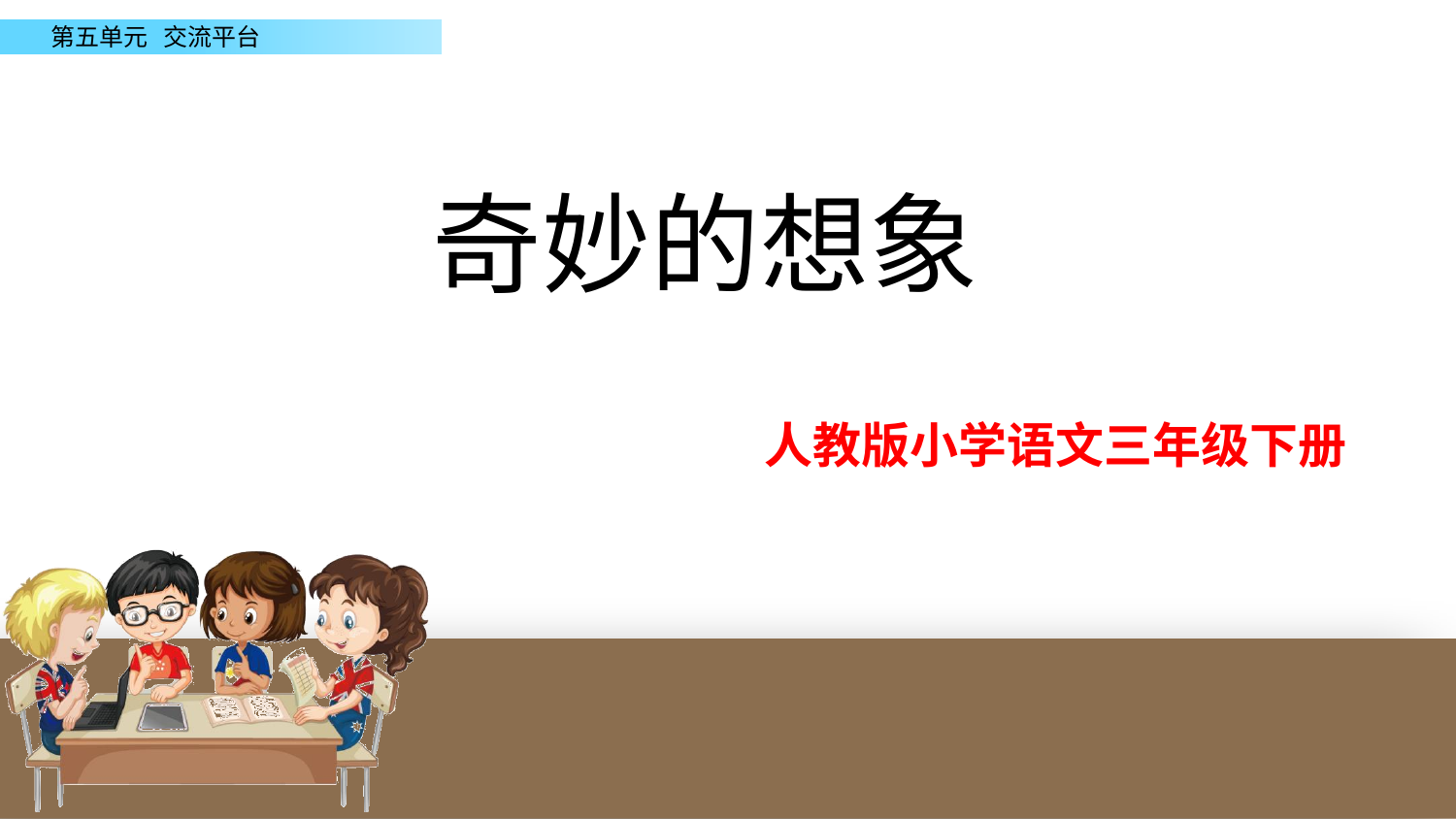

奇妙的想象
绿色圃中小学教育网http://www.lspjy.com
绿色圃中小学教育网http://www.lspjy.com
人教版小学语文三年级下册